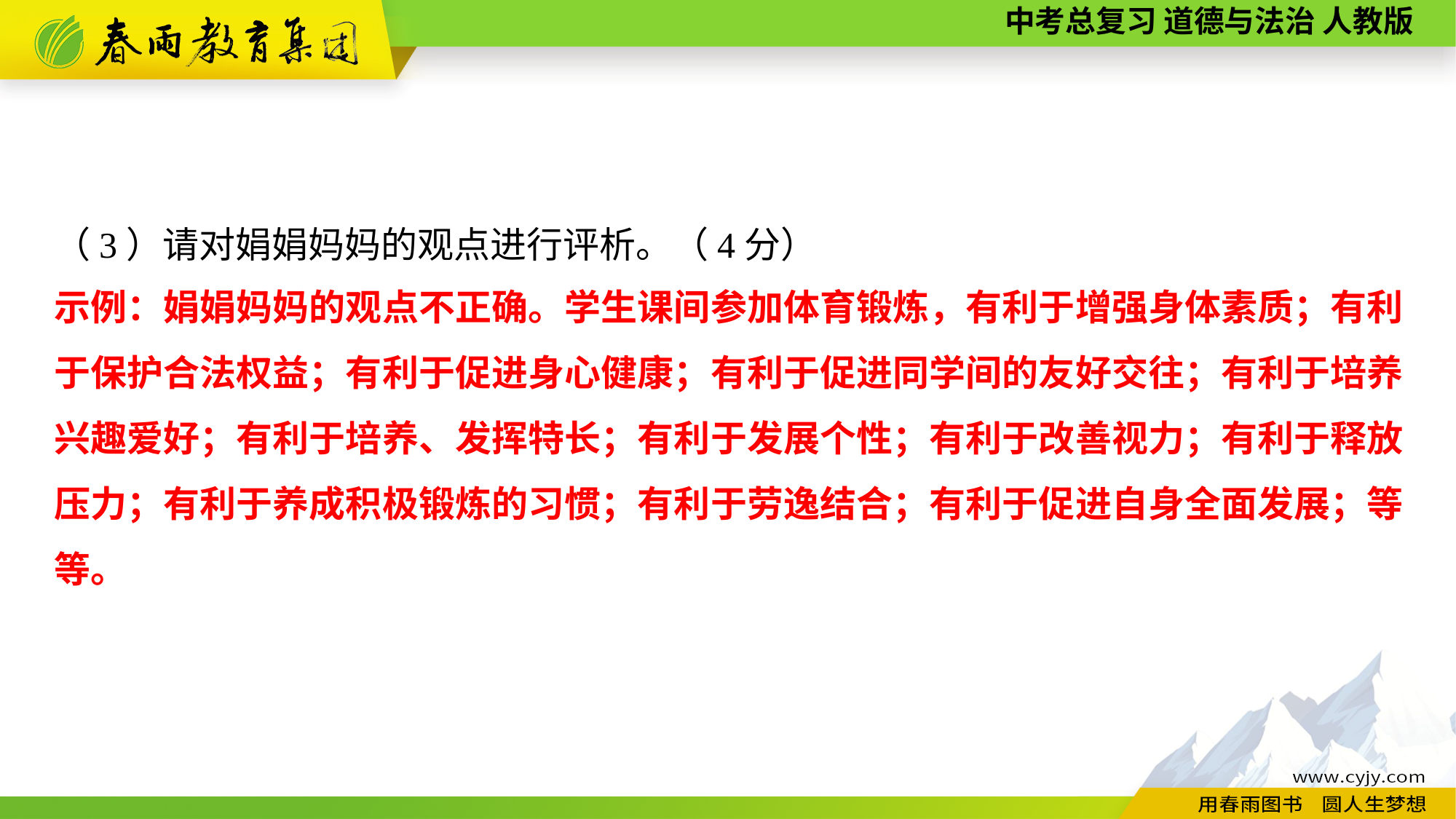

（3）请对娟娟妈妈的观点进行评析。（4分）
示例：娟娟妈妈的观点不正确。学生课间参加体育锻炼，有利于增强身体素质；有利于保护合法权益；有利于促进身心健康；有利于促进同学间的友好交往；有利于培养兴趣爱好；有利于培养、发挥特长；有利于发展个性；有利于改善视力；有利于释放压力；有利于养成积极锻炼的习惯；有利于劳逸结合；有利于促进自身全面发展；等等。